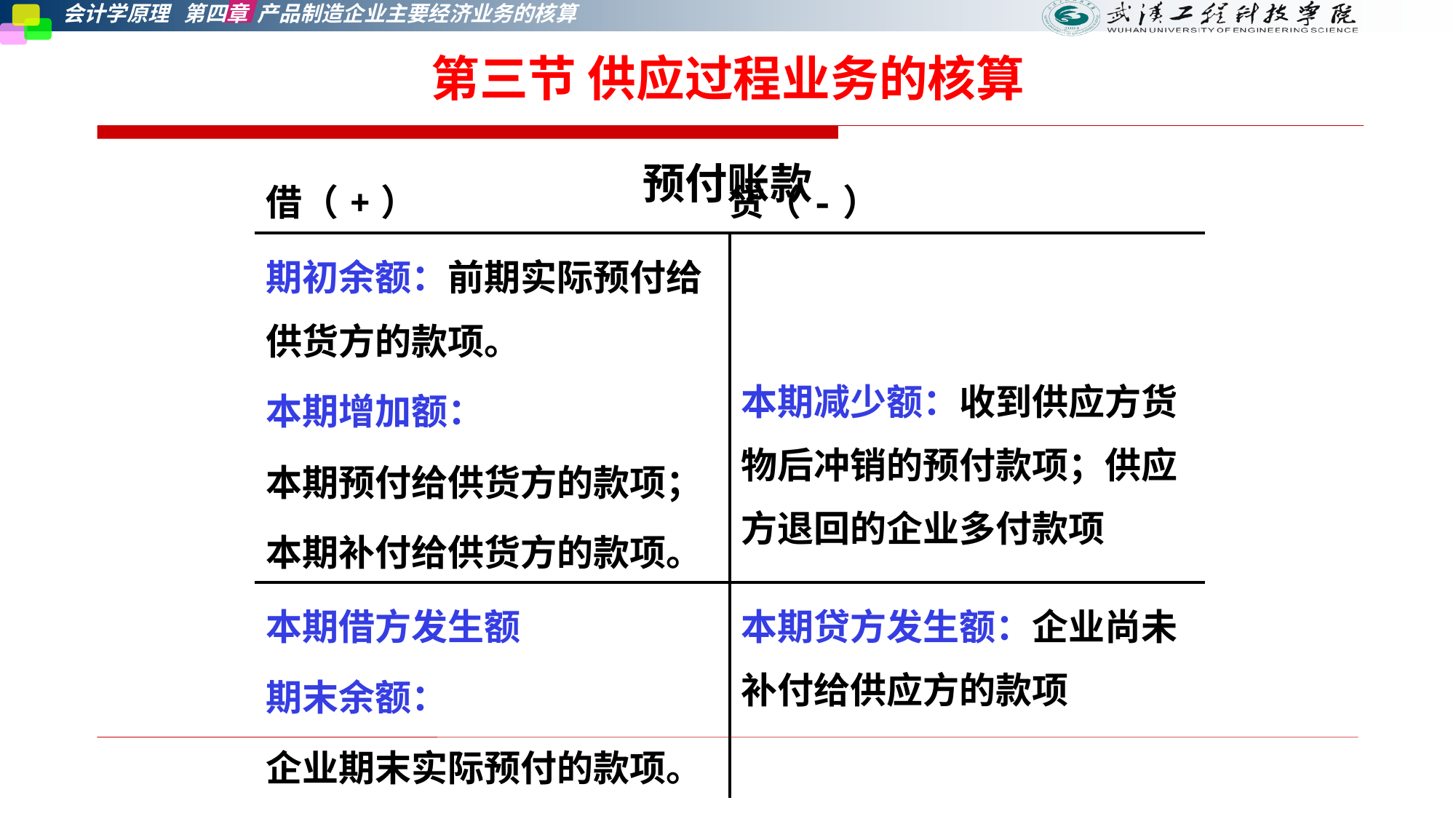

第三节 供应过程业务的核算

预付账款
| 借（+） 贷（-） |  |
| --- | --- |
| 期初余额：前期实际预付给供货方的款项。 本期增加额： 本期预付给供货方的款项； 本期补付给供货方的款项。 | 本期减少额：收到供应方货物后冲销的预付款项；供应方退回的企业多付款项 |
| 本期借方发生额 期末余额： 企业期末实际预付的款项。 | 本期贷方发生额：企业尚未补付给供应方的款项 |